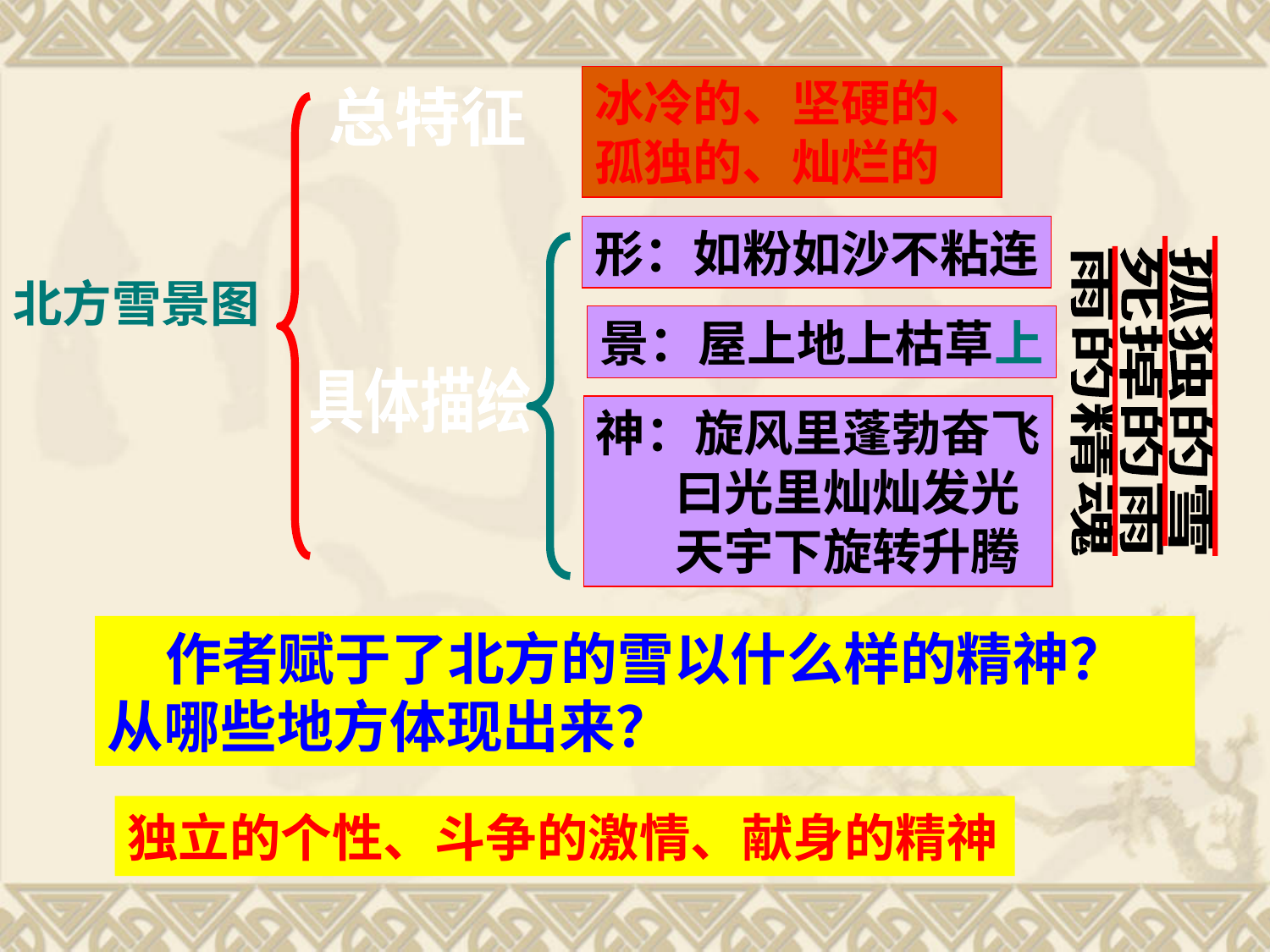

冰冷的、坚硬的、
孤独的、灿烂的
总特征

形：如粉如沙不粘连

北方雪景图
景：屋上地上枯草上
孤独的雪
死掉的雨
雨的精魂
具体描绘
神：旋风里蓬勃奋飞
      曰光里灿灿发光
      天宇下旋转升腾
    作者赋于了北方的雪以什么样的精神？从哪些地方体现出来？
独立的个性、斗争的激情、献身的精神